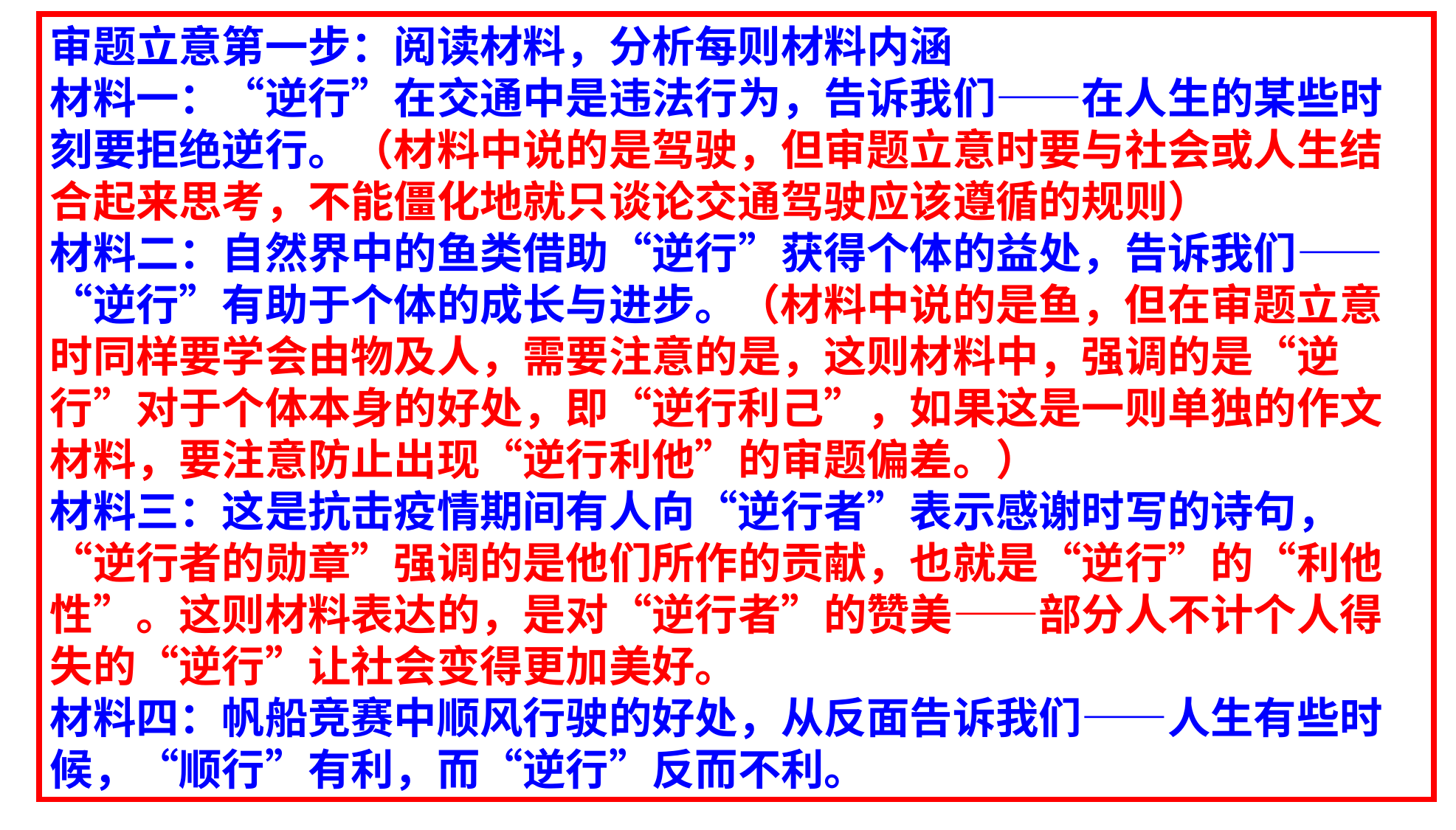

审题立意第一步：阅读材料，分析每则材料内涵
材料一：“逆行”在交通中是违法行为，告诉我们——在人生的某些时刻要拒绝逆行。（材料中说的是驾驶，但审题立意时要与社会或人生结合起来思考，不能僵化地就只谈论交通驾驶应该遵循的规则）
材料二：自然界中的鱼类借助“逆行”获得个体的益处，告诉我们——“逆行”有助于个体的成长与进步。（材料中说的是鱼，但在审题立意时同样要学会由物及人，需要注意的是，这则材料中，强调的是“逆行”对于个体本身的好处，即“逆行利己”，如果这是一则单独的作文材料，要注意防止出现“逆行利他”的审题偏差。）
材料三：这是抗击疫情期间有人向“逆行者”表示感谢时写的诗句，“逆行者的勋章”强调的是他们所作的贡献，也就是“逆行”的“利他性”。这则材料表达的，是对“逆行者”的赞美——部分人不计个人得失的“逆行”让社会变得更加美好。
材料四：帆船竞赛中顺风行驶的好处，从反面告诉我们——人生有些时候，“顺行”有利，而“逆行”反而不利。